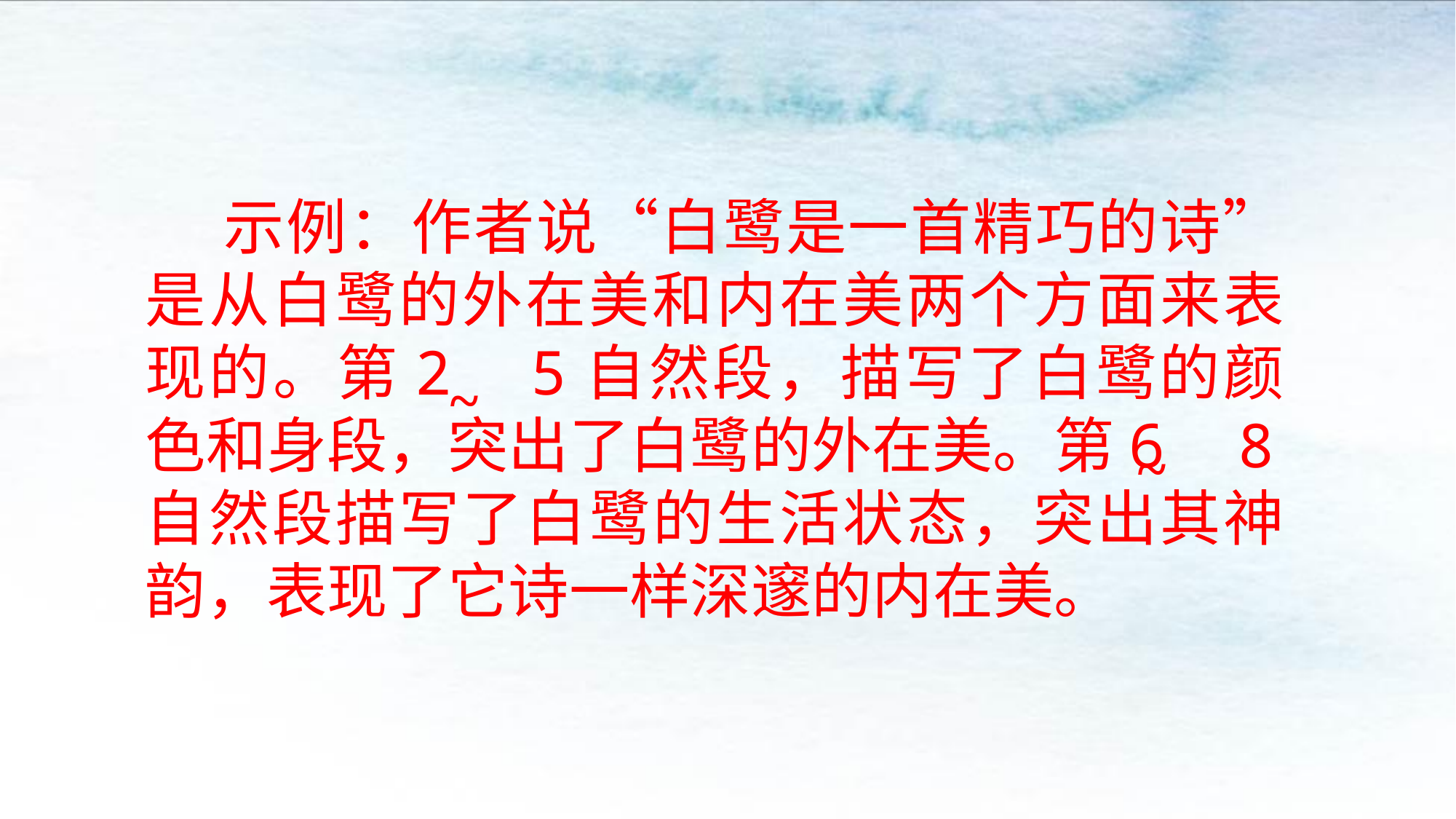

示例：作者说“白鹭是一首精巧的诗”是从白鹭的外在美和内在美两个方面来表现的。第2  5自然段，描写了白鹭的颜色和身段，突出了白鹭的外在美。第6  8自然段描写了白鹭的生活状态，突出其神韵，表现了它诗一样深邃的内在美。
~
~